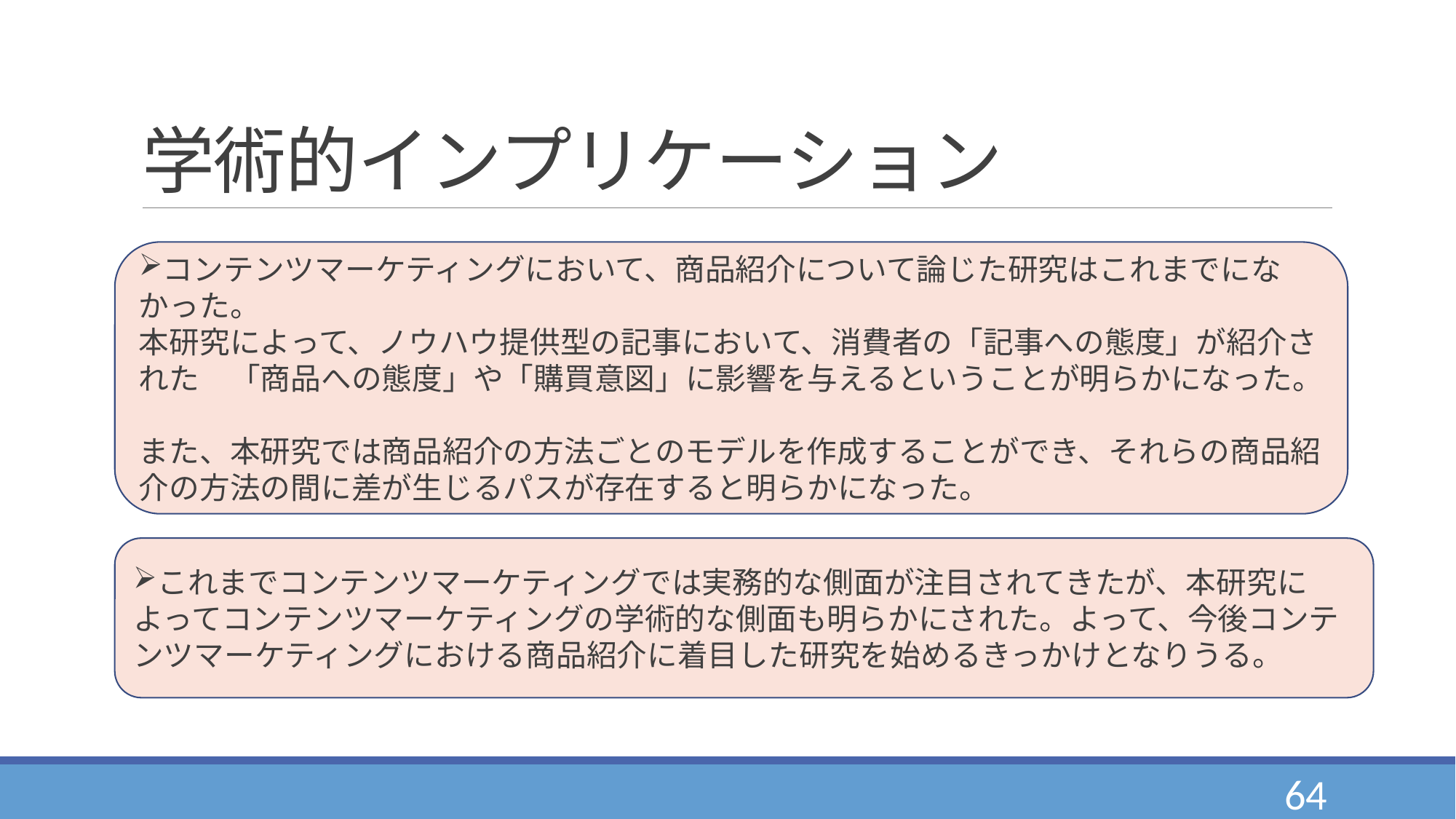

# 学術的インプリケーション
コンテンツマーケティングにおいて、商品紹介について論じた研究はこれまでになかった。
本研究によって、ノウハウ提供型の記事において、消費者の「記事への態度」が紹介された　「商品への態度」や「購買意図」に影響を与えるということが明らかになった。

また、本研究では商品紹介の方法ごとのモデルを作成することができ、それらの商品紹介の方法の間に差が生じるパスが存在すると明らかになった。
これまでコンテンツマーケティングでは実務的な側面が注目されてきたが、本研究によってコンテンツマーケティングの学術的な側面も明らかにされた。よって、今後コンテンツマーケティングにおける商品紹介に着目した研究を始めるきっかけとなりうる。
64